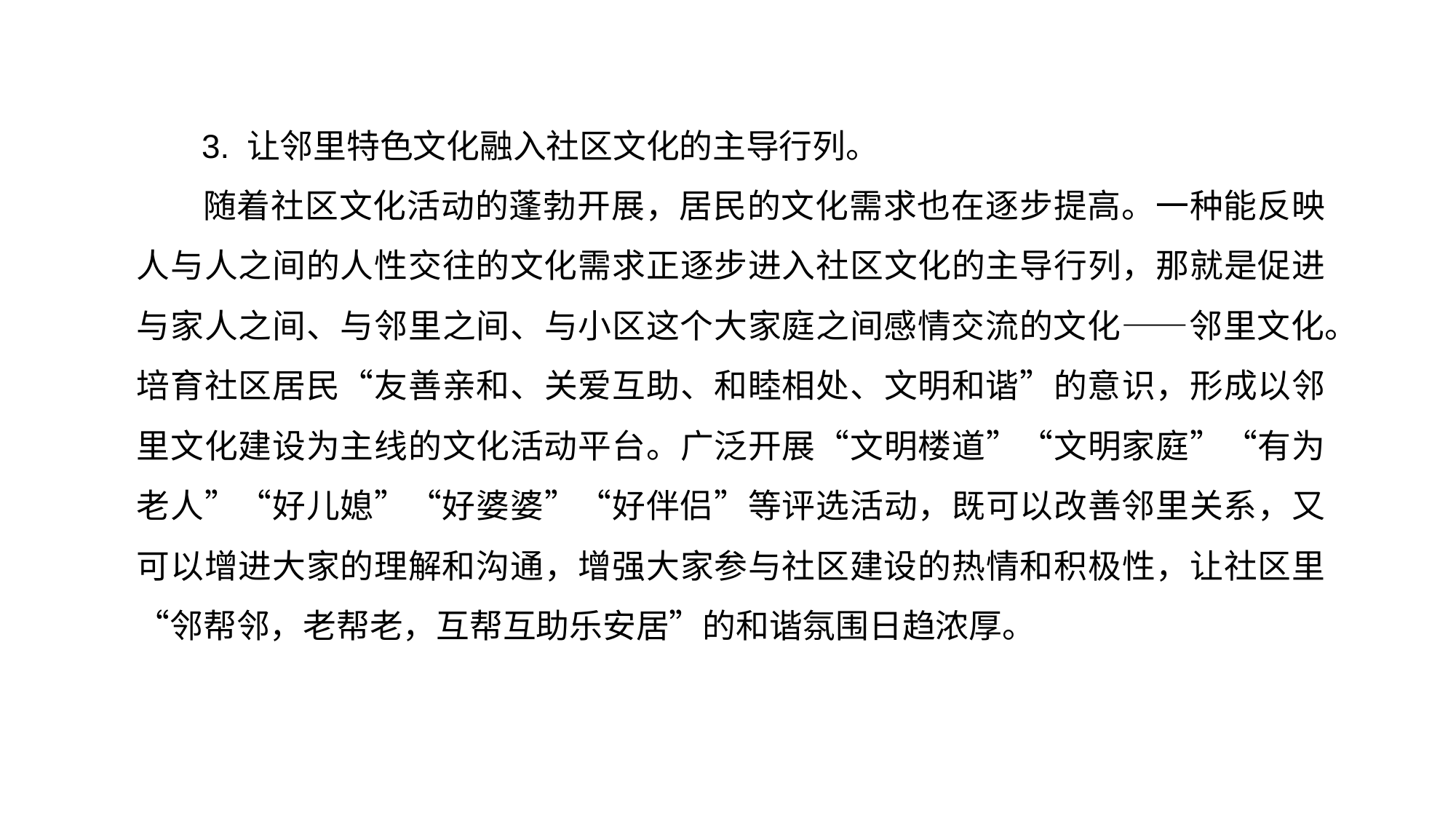

3. 让邻里特色文化融入社区文化的主导行列。
       随着社区文化活动的蓬勃开展，居民的文化需求也在逐步提高。一种能反映人与人之间的人性交往的文化需求正逐步进入社区文化的主导行列，那就是促进与家人之间、与邻里之间、与小区这个大家庭之间感情交流的文化——邻里文化。培育社区居民“友善亲和、关爱互助、和睦相处、文明和谐”的意识，形成以邻里文化建设为主线的文化活动平台。广泛开展“文明楼道”“文明家庭”“有为老人”“好儿媳”“好婆婆”“好伴侣”等评选活动，既可以改善邻里关系，又可以增进大家的理解和沟通，增强大家参与社区建设的热情和积极性，让社区里“邻帮邻，老帮老，互帮互助乐安居”的和谐氛围日趋浓厚。